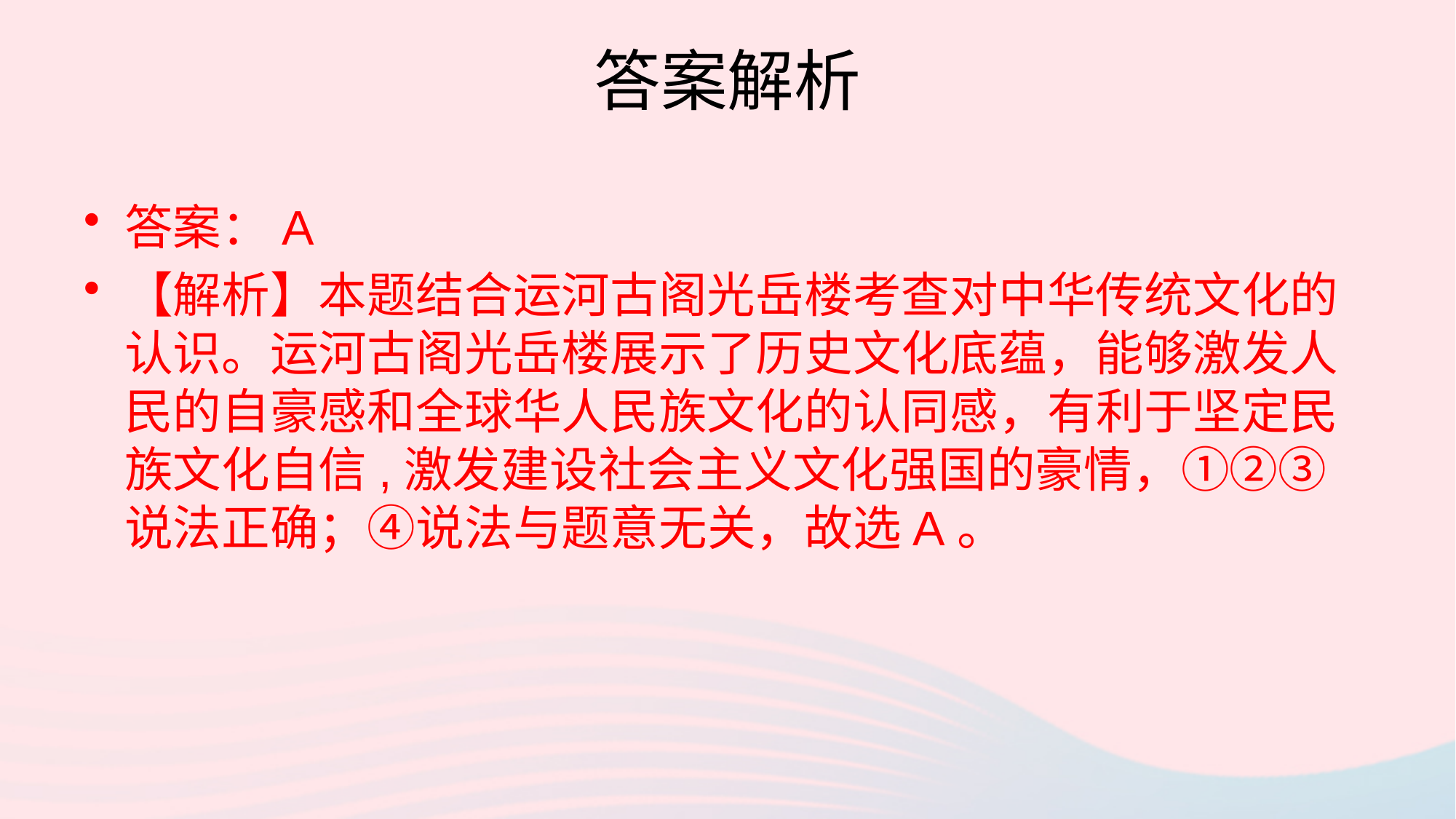

# 答案解析
答案：A
【解析】本题结合运河古阁光岳楼考查对中华传统文化的认识。运河古阁光岳楼展示了历史文化底蕴，能够激发人民的自豪感和全球华人民族文化的认同感，有利于坚定民族文化自信,激发建设社会主义文化强国的豪情，①②③说法正确；④说法与题意无关，故选A。